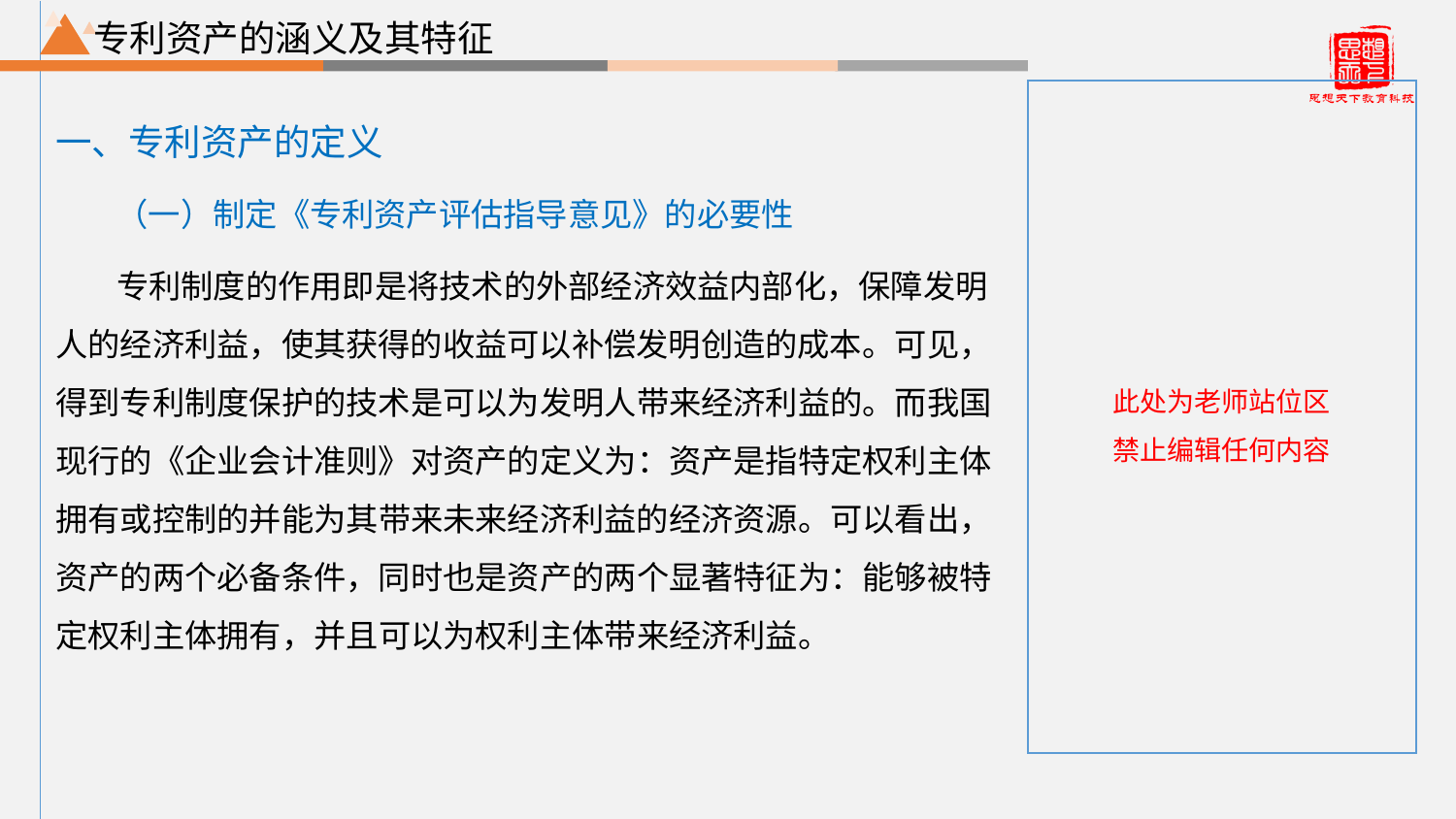

根据实际情况添加不同层级标题
# 专利资产的涵义及其特征
一、专利资产的定义
（一）制定《专利资产评估指导意见》的必要性
专利制度的作用即是将技术的外部经济效益内部化，保障发明人的经济利益，使其获得的收益可以补偿发明创造的成本。可见，得到专利制度保护的技术是可以为发明人带来经济利益的。而我国现行的《企业会计准则》对资产的定义为：资产是指特定权利主体拥有或控制的并能为其带来未来经济利益的经济资源。可以看出，资产的两个必备条件，同时也是资产的两个显著特征为：能够被特定权利主体拥有，并且可以为权利主体带来经济利益。
89